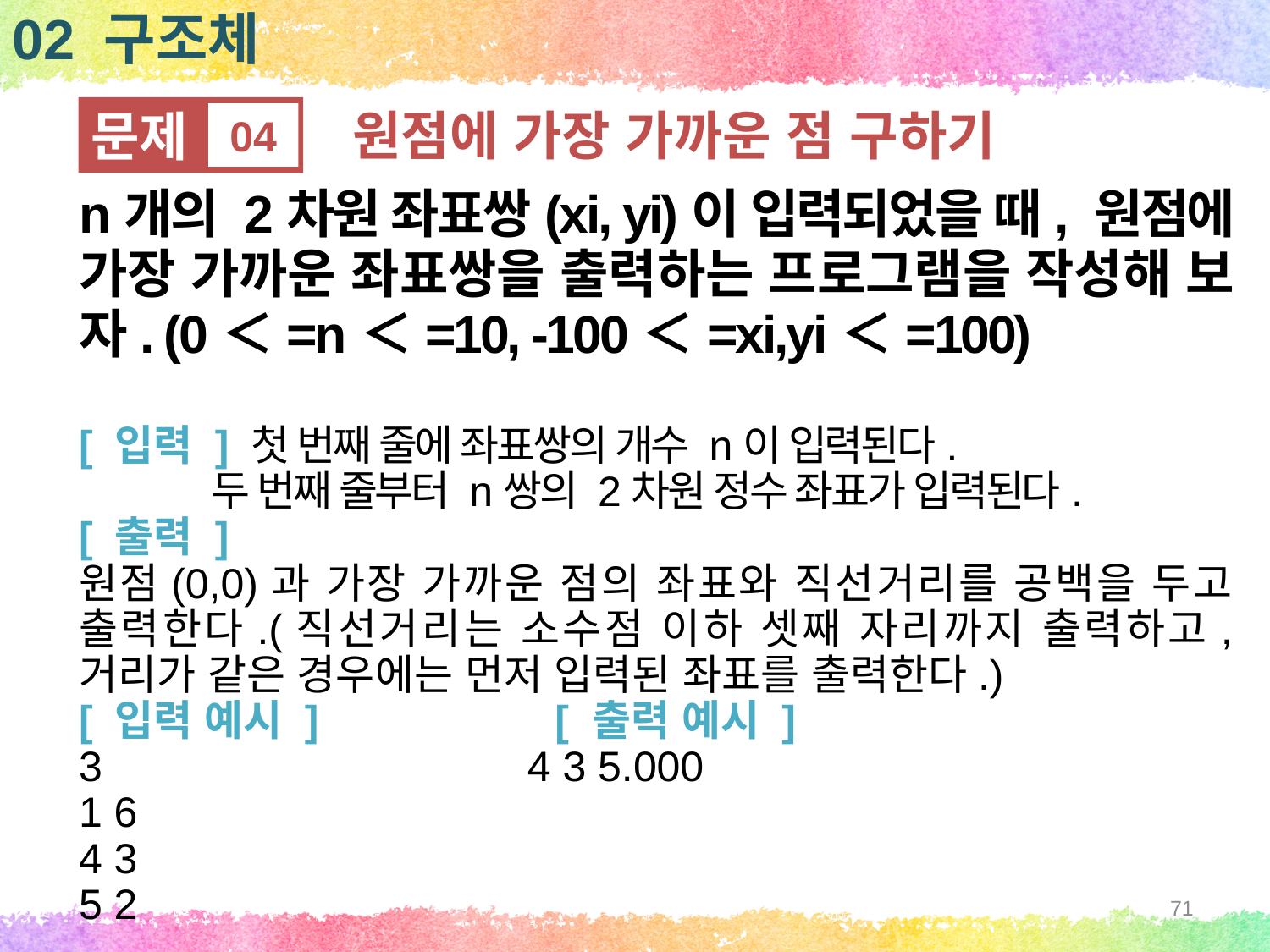

02 구조체
문제
04
원점에 가장 가까운 점 구하기
n개의 2차원 좌표쌍(xi, yi)이 입력되었을 때, 원점에 가장 가까운 좌표쌍을 출력하는 프로그램을 작성해 보자. (0＜=n＜=10, -100＜=xi,yi＜=100)

[ 입력 ] 첫 번째 줄에 좌표쌍의 개수 n이 입력된다.
             두 번째 줄부터 n쌍의 2차원 정수 좌표가 입력된다.
[ 출력 ]
원점(0,0)과 가장 가까운 점의 좌표와 직선거리를 공백을 두고 출력한다.(직선거리는 소수점 이하 셋째 자리까지 출력하고, 거리가 같은 경우에는 먼저 입력된 좌표를 출력한다.)
[ 입력 예시 ]                    [ 출력 예시 ]
3                                    4 3 5.000
1 6
4 3
5 2
71